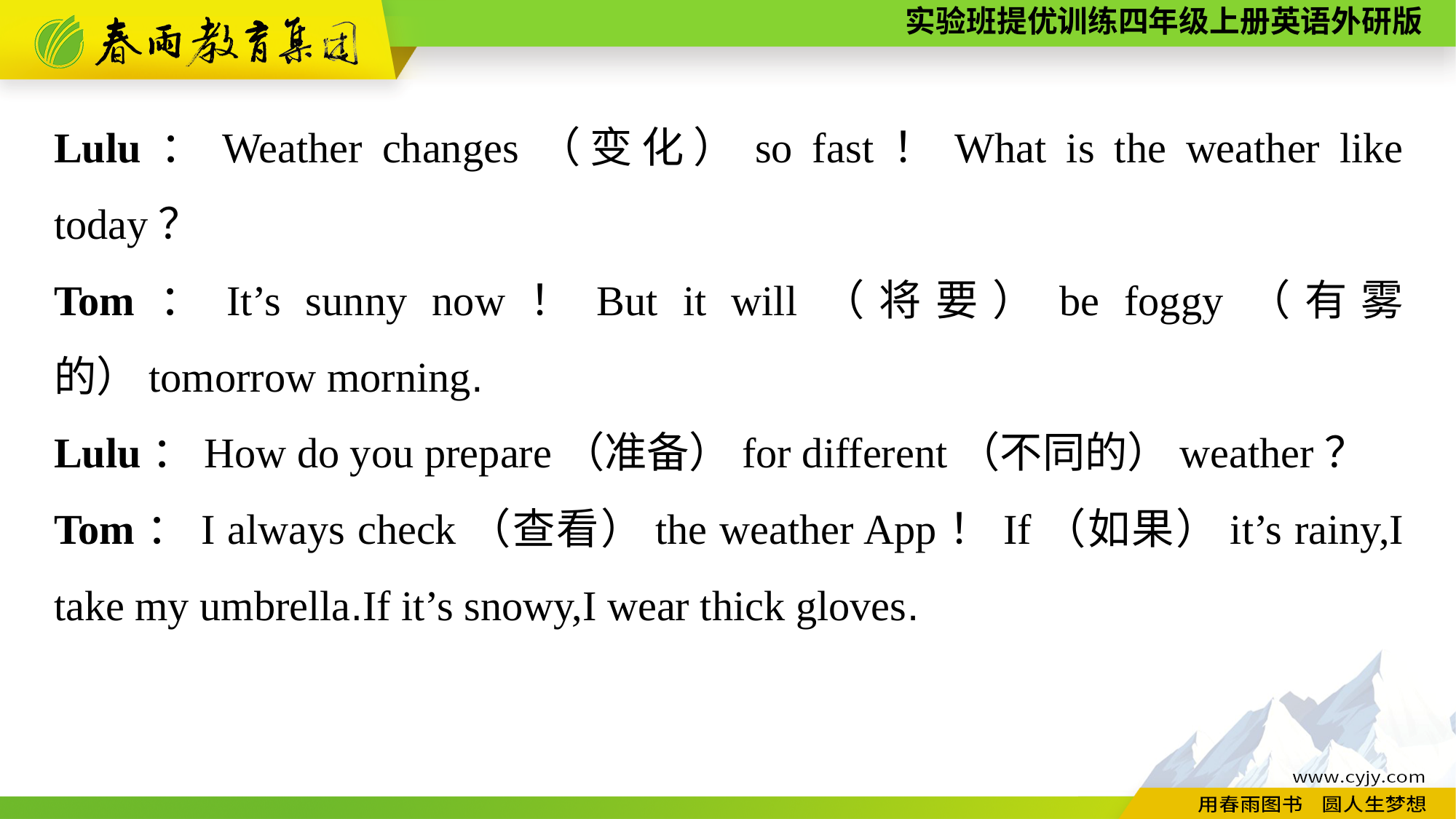

Lulu：Weather changes（变化）so fast！What is the weather like today？
Tom：It’s sunny now！But it will（将要）be foggy（有雾的）tomorrow morning.
Lulu：How do you prepare（准备）for different（不同的）weather？
Tom：I always check（查看）the weather App！If（如果）it’s rainy,I take my umbrella.If it’s snowy,I wear thick gloves.